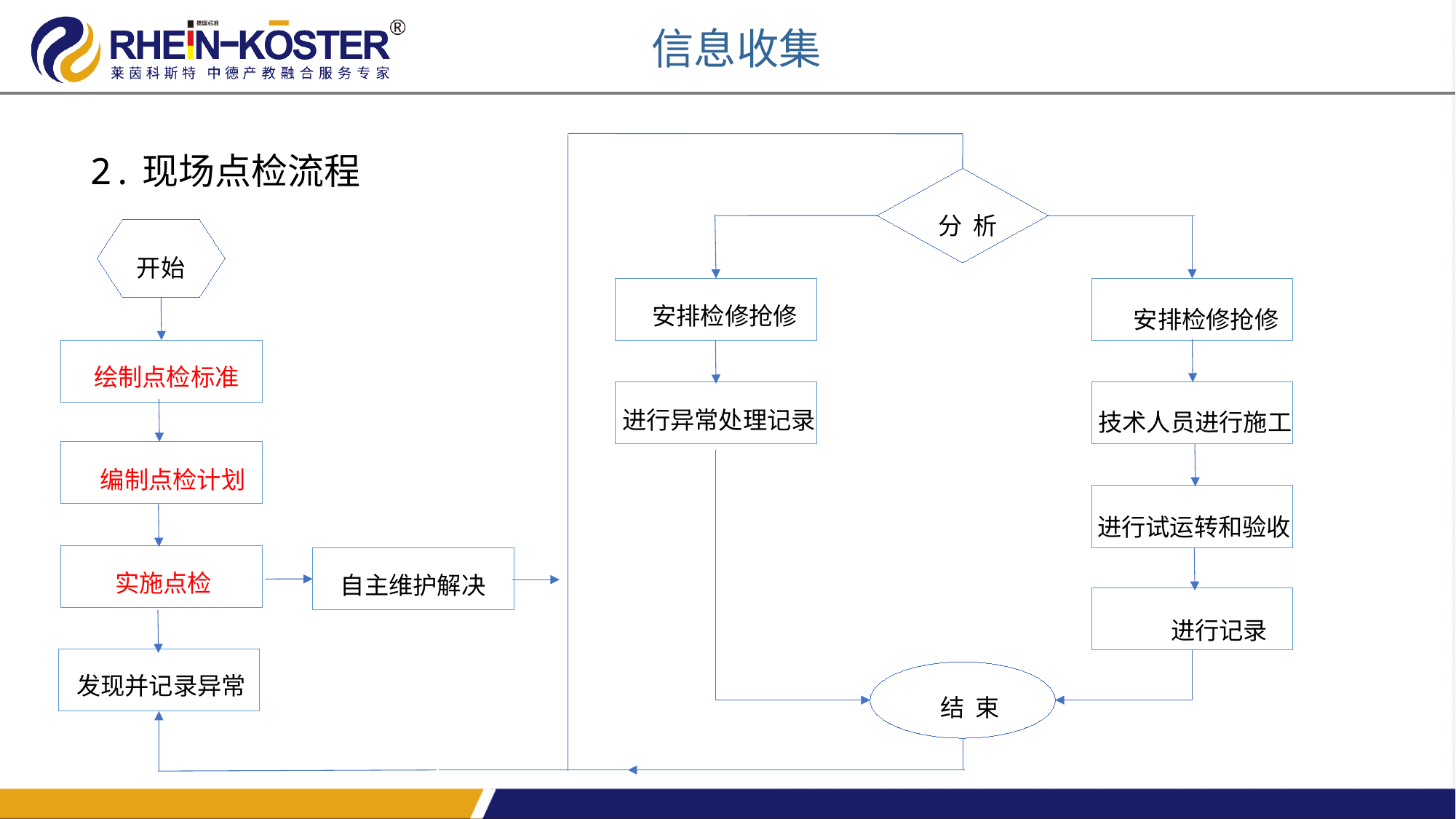

信息收集
2.现场点检流程

分  析

开始

安排检修抢修
安排检修抢修

绘制点检标准

进行异常处理记录
技术人员进行施工

编制点检计划

进行试运转和验收

实施点检

自主维护解决

进行记录

发现并记录异常

结  束